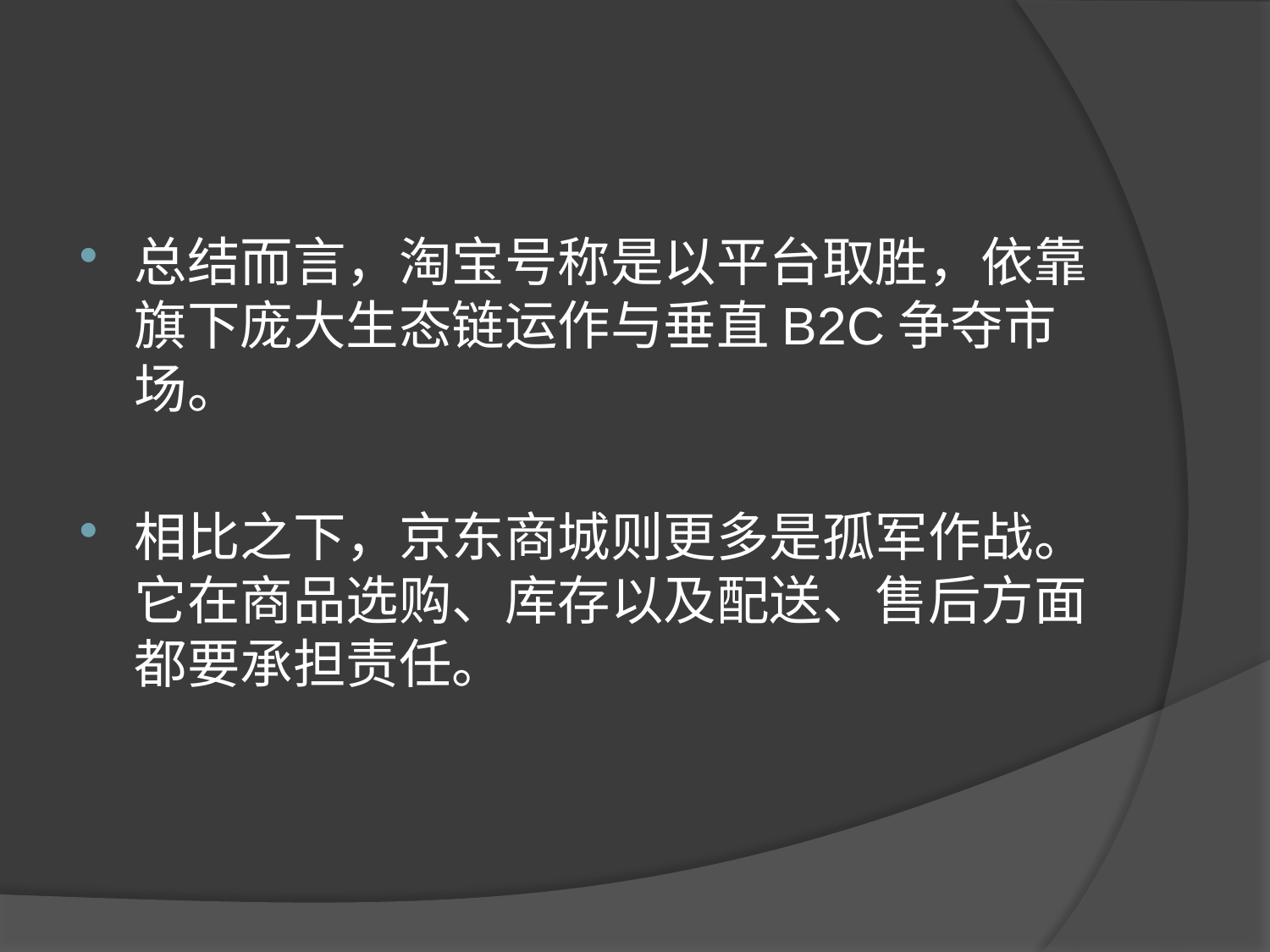

总结而言，淘宝号称是以平台取胜，依靠旗下庞大生态链运作与垂直B2C争夺市场。

相比之下，京东商城则更多是孤军作战。它在商品选购、库存以及配送、售后方面都要承担责任。